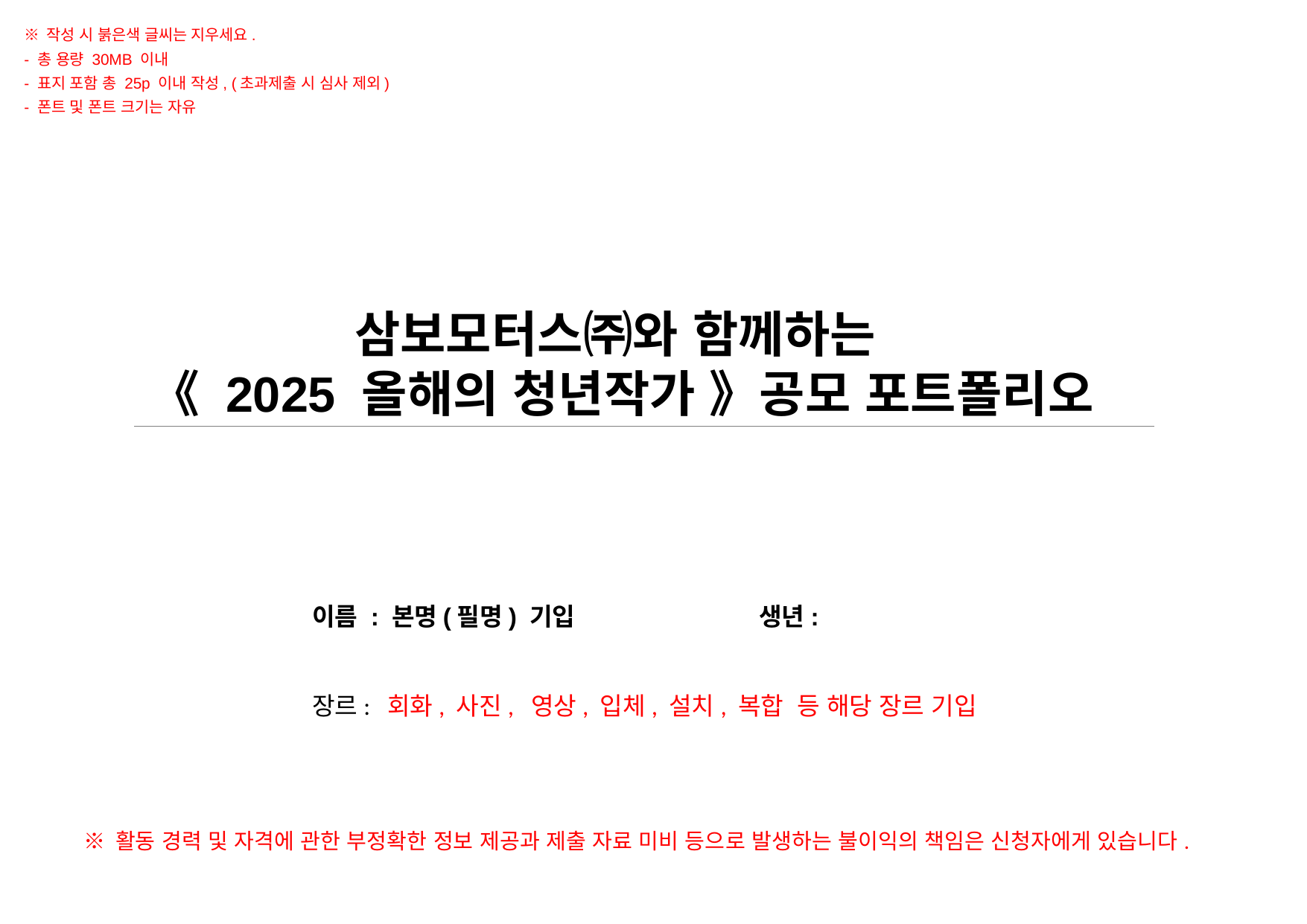

※ 작성 시 붉은색 글씨는 지우세요.
- 총 용량 30MB 이내
- 표지 포함 총 25p 이내 작성, (초과제출 시 심사 제외)
- 폰트 및 폰트 크기는 자유

삼보모터스㈜와 함께하는
《 2025 올해의 청년작가 》공모 포트폴리오
이름 : 본명(필명) 기입 		생년:
장르:  회화, 사진,  영상, 입체, 설치, 복합  등 해당 장르 기입

※ 활동 경력 및 자격에 관한 부정확한 정보 제공과 제출 자료 미비 등으로 발생하는 불이익의 책임은 신청자에게 있습니다.